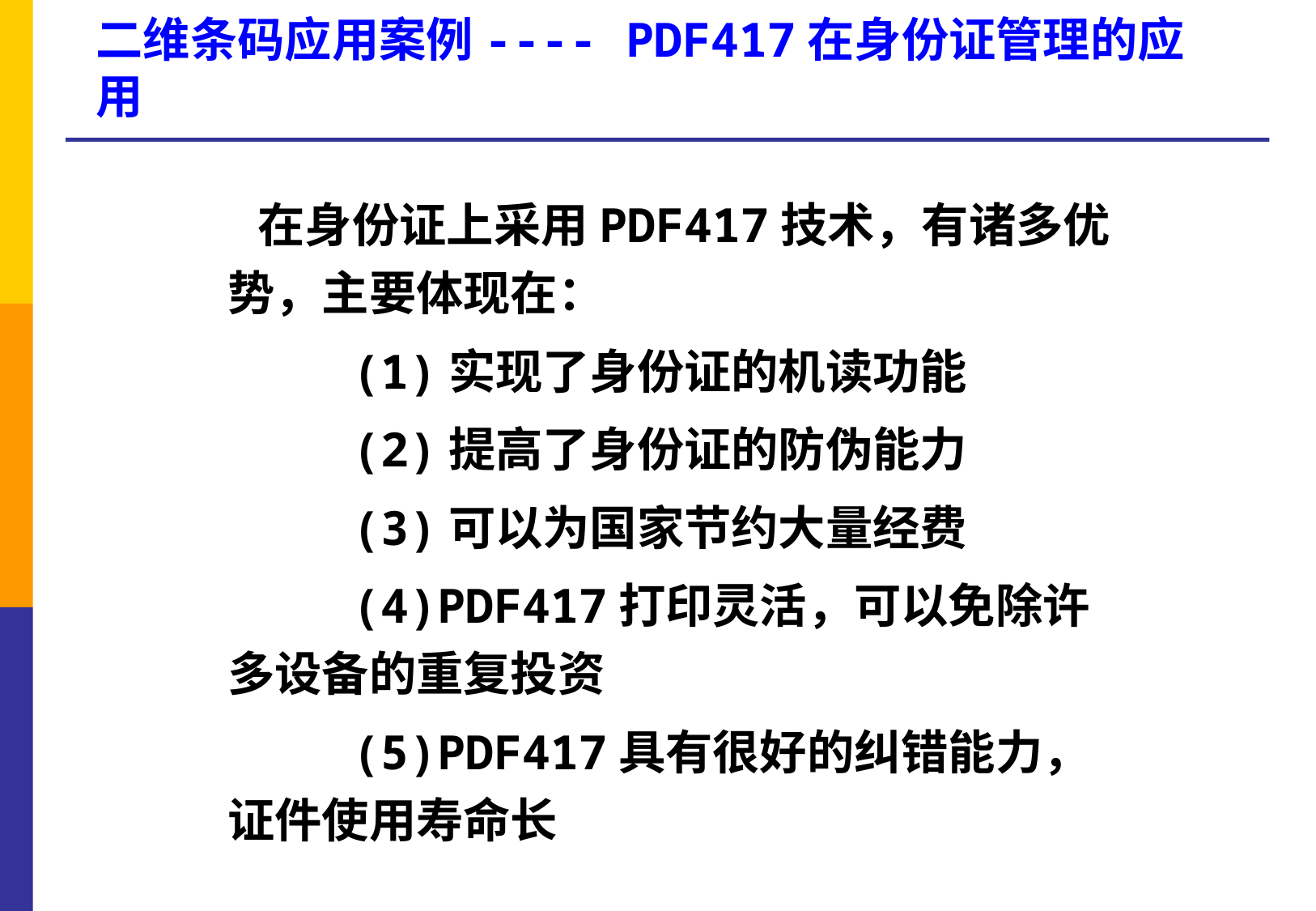

# 二维条码应用案例---- PDF417在身份证管理的应用
      在身份证上采用PDF417技术，有诸多优势，主要体现在：
      (1)实现了身份证的机读功能
      (2)提高了身份证的防伪能力
      (3)可以为国家节约大量经费
      (4)PDF417打印灵活，可以免除许多设备的重复投资
      (5)PDF417具有很好的纠错能力，证件使用寿命长